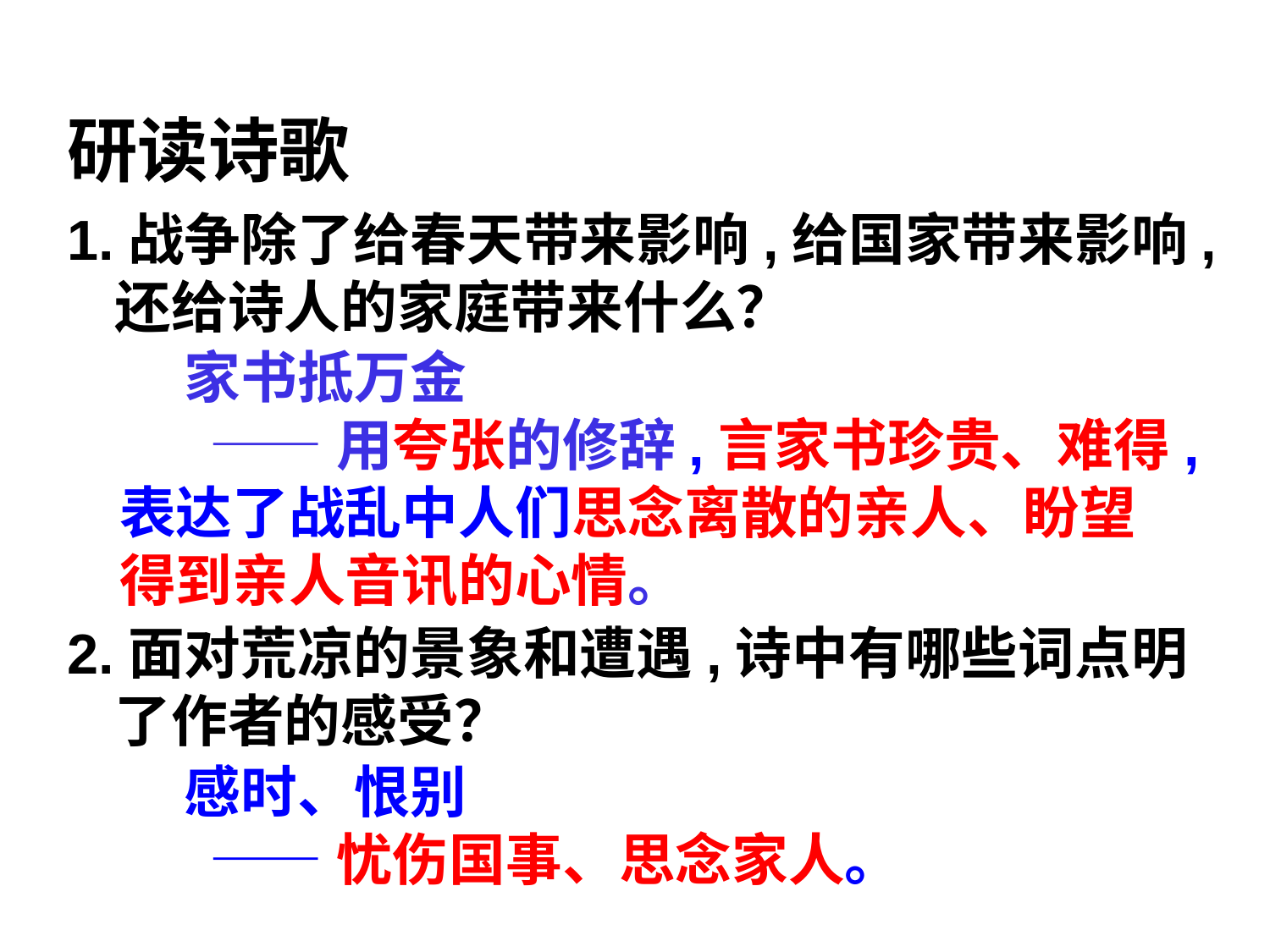

研读诗歌
1.战争除了给春天带来影响,给国家带来影响,还给诗人的家庭带来什么？

2.面对荒凉的景象和遭遇,诗中有哪些词点明了作者的感受？

    家书抵万金
       ——用夸张的修辞,言家书珍贵、难得,表达了战乱中人们思念离散的亲人、盼望得到亲人音讯的心情。
    感时、恨别
       ——忧伤国事、思念家人。